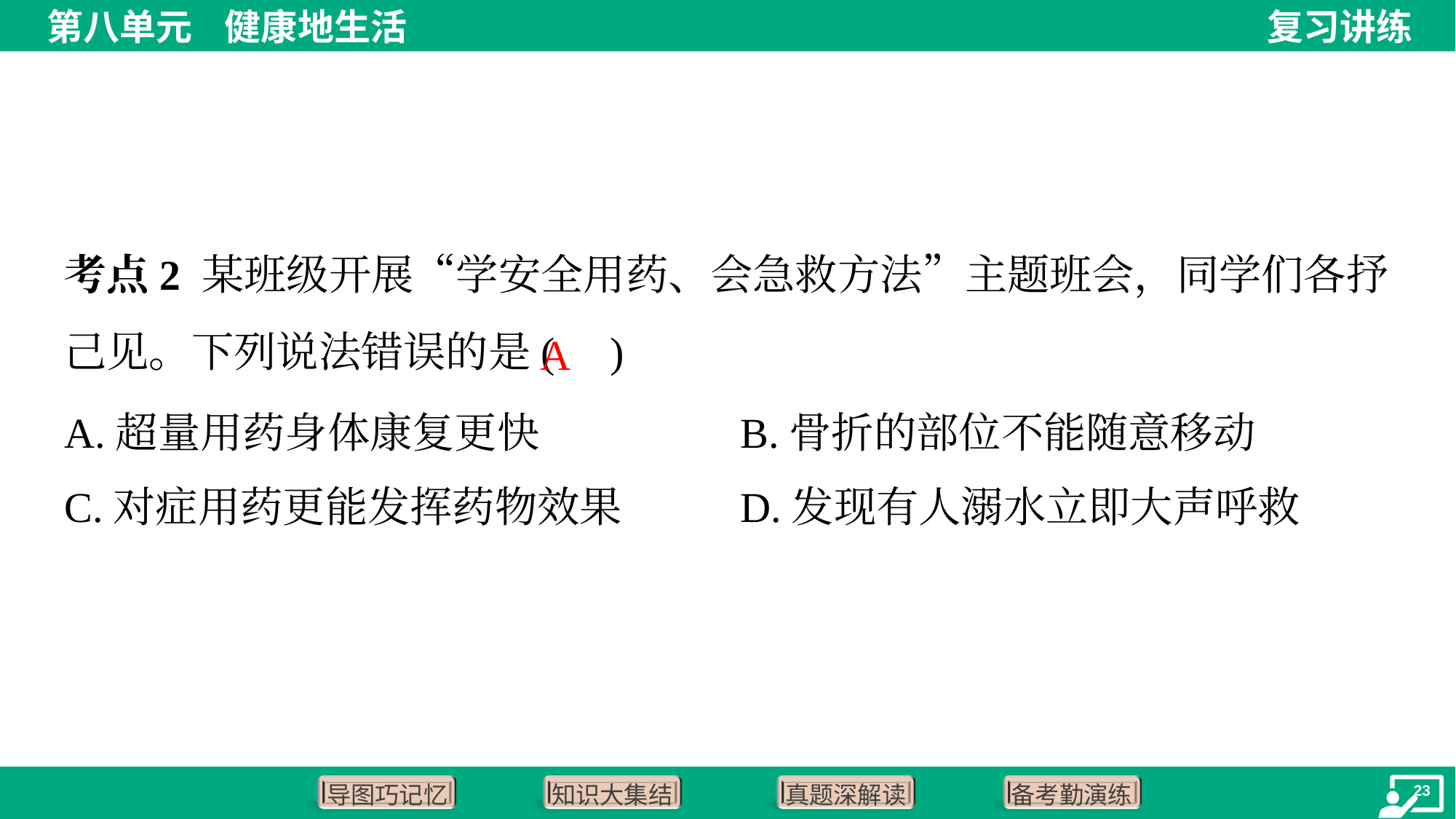

考点2 某班级开展“学安全用药、会急救方法”主题班会，同学们各抒己见。下列说法错误的是(     )
A
A.超量用药身体康复更快	B.骨折的部位不能随意移动
C.对症用药更能发挥药物效果	D.发现有人溺水立即大声呼救